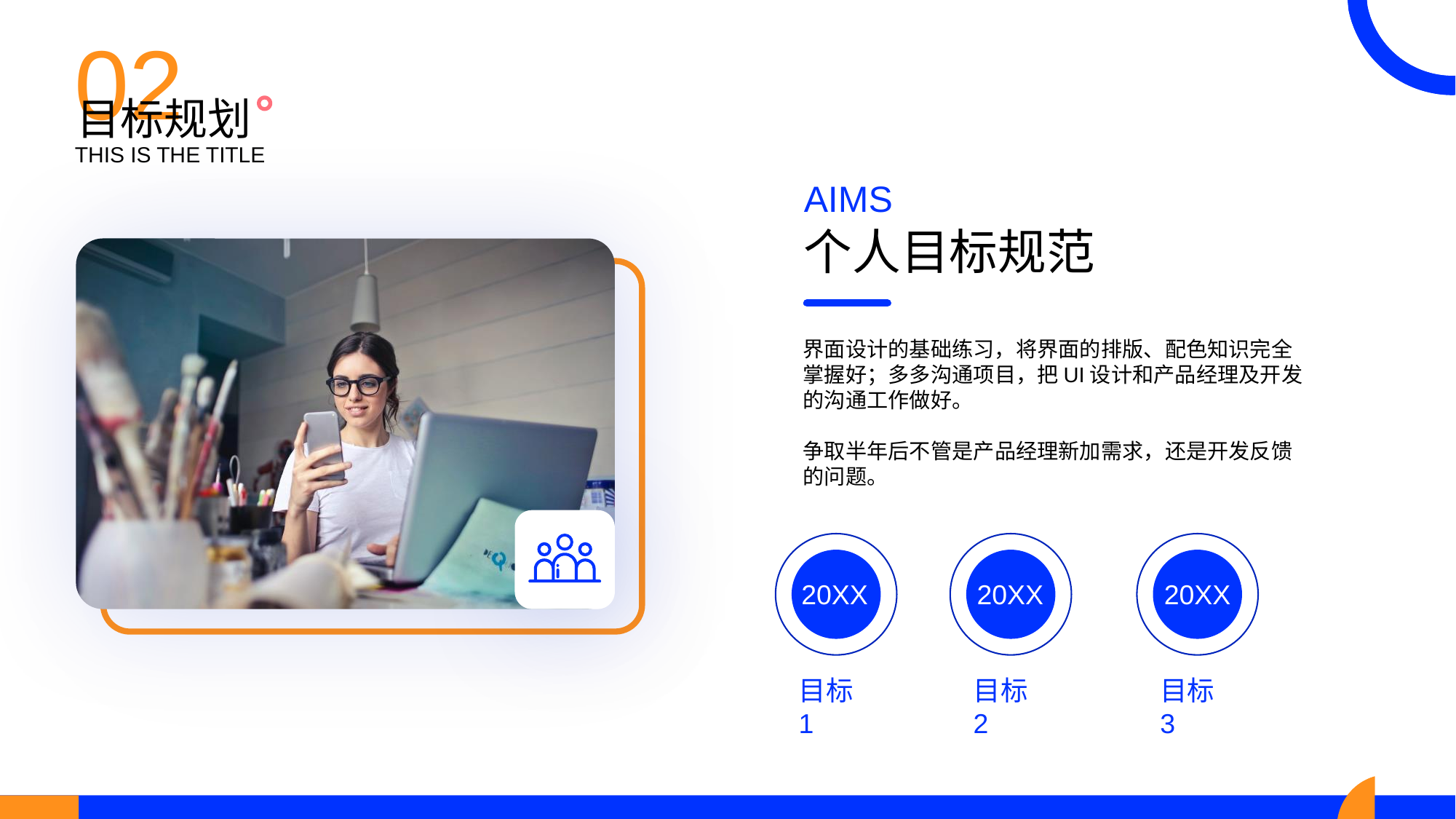

02
目标规划
THIS IS THE TITLE

AIMS
个人目标规范

界面设计的基础练习，将界面的排版、配色知识完全掌握好；多多沟通项目，把UI设计和产品经理及开发的沟通工作做好。

争取半年后不管是产品经理新加需求，还是开发反馈的问题。

20XX
目标1

20XX
目标2

20XX
目标3